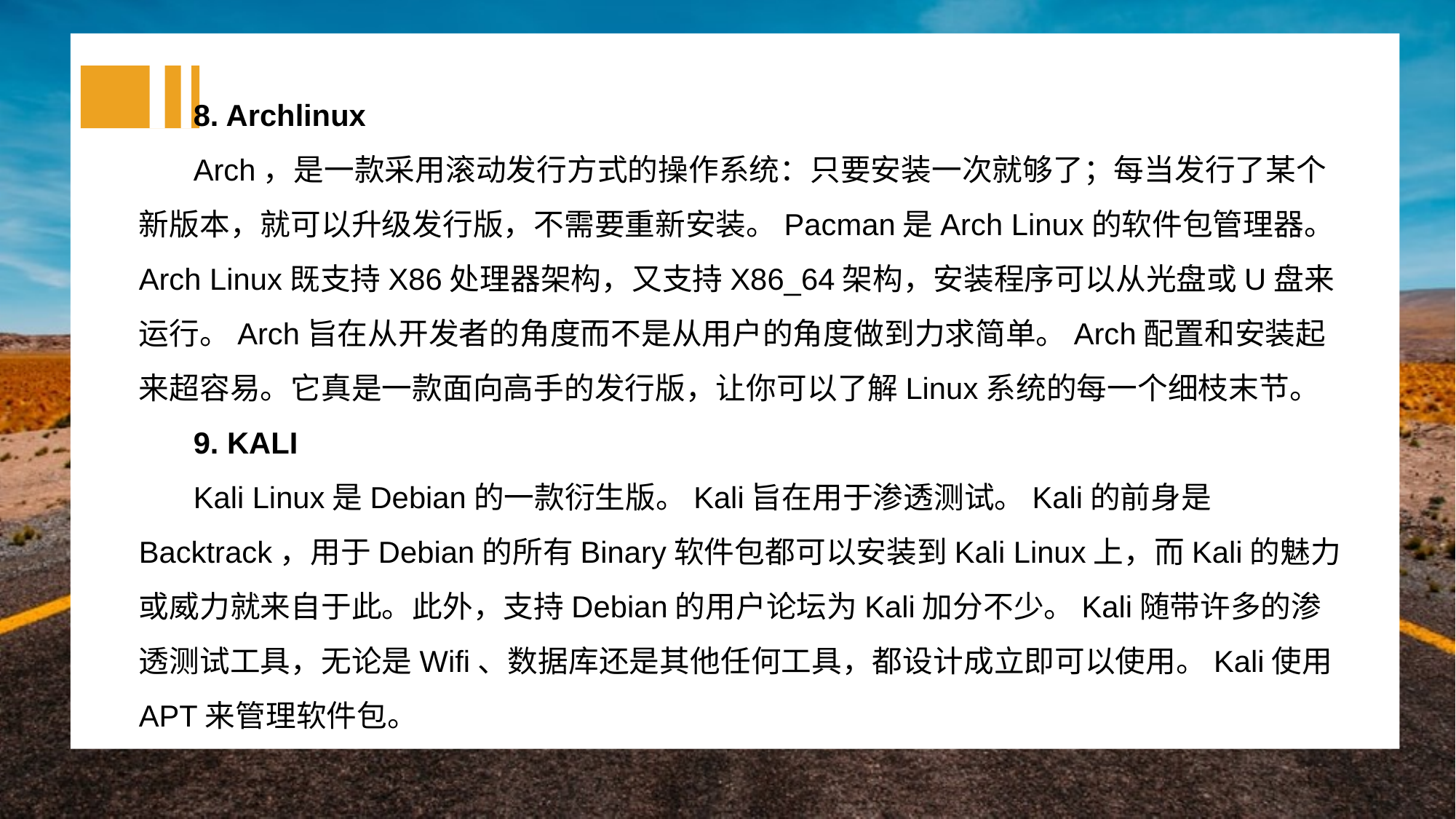

8. Archlinux
Arch，是一款采用滚动发行方式的操作系统：只要安装一次就够了；每当发行了某个新版本，就可以升级发行版，不需要重新安装。Pacman是Arch Linux的软件包管理器。Arch Linux既支持X86处理器架构，又支持X86_64架构，安装程序可以从光盘或U盘来运行。Arch旨在从开发者的角度而不是从用户的角度做到力求简单。Arch配置和安装起来超容易。它真是一款面向高手的发行版，让你可以了解Linux系统的每一个细枝末节。
9. KALI
Kali Linux是Debian的一款衍生版。Kali旨在用于渗透测试。Kali的前身是Backtrack，用于Debian的所有Binary软件包都可以安装到Kali Linux上，而Kali的魅力或威力就来自于此。此外，支持Debian的用户论坛为Kali加分不少。Kali随带许多的渗透测试工具，无论是Wifi、数据库还是其他任何工具，都设计成立即可以使用。Kali使用APT来管理软件包。